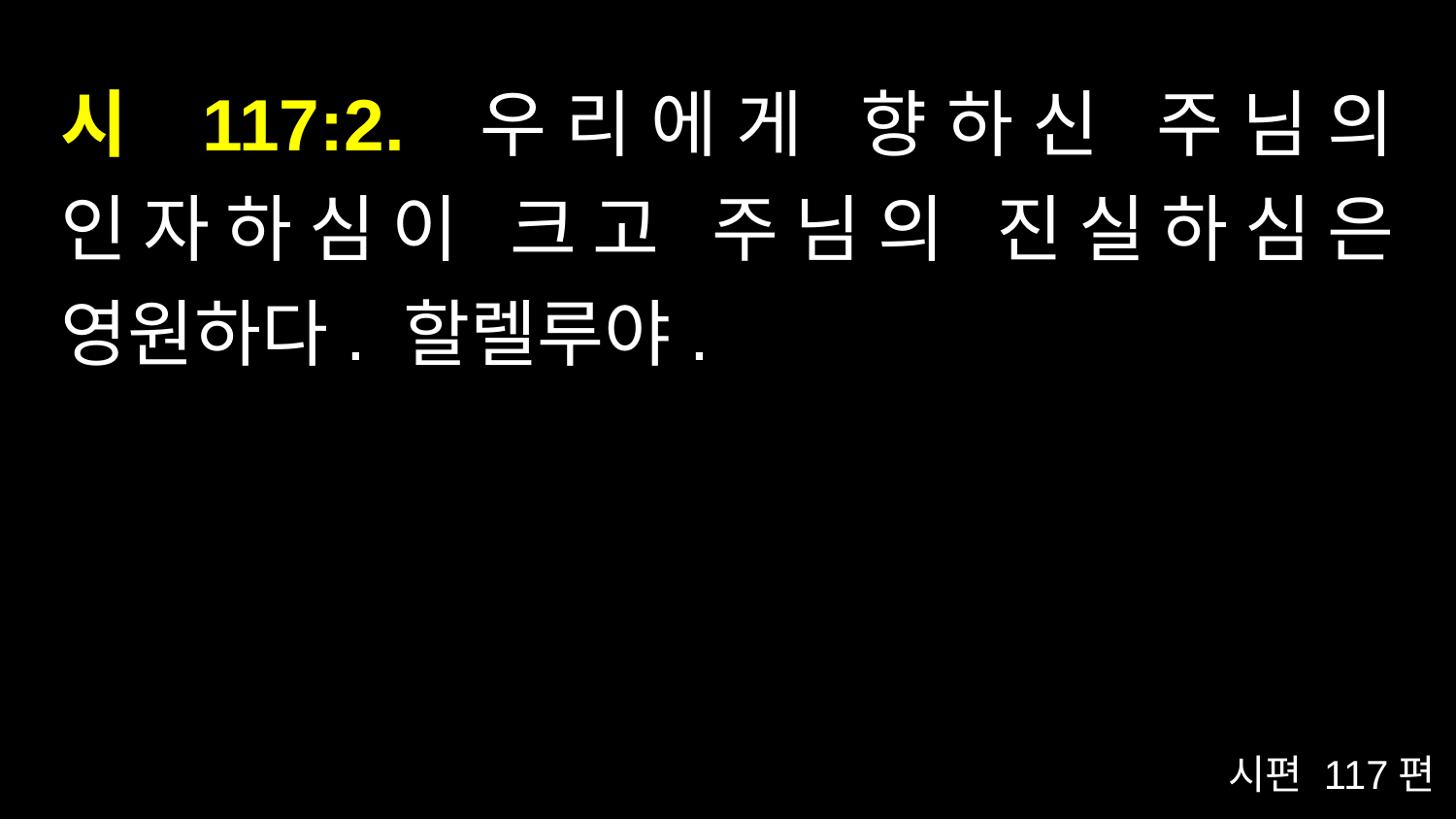

# 시 117:2. 우리에게 향하신 주님의 인자하심이 크고 주님의 진실하심은 영원하다. 할렐루야.
시편 117편